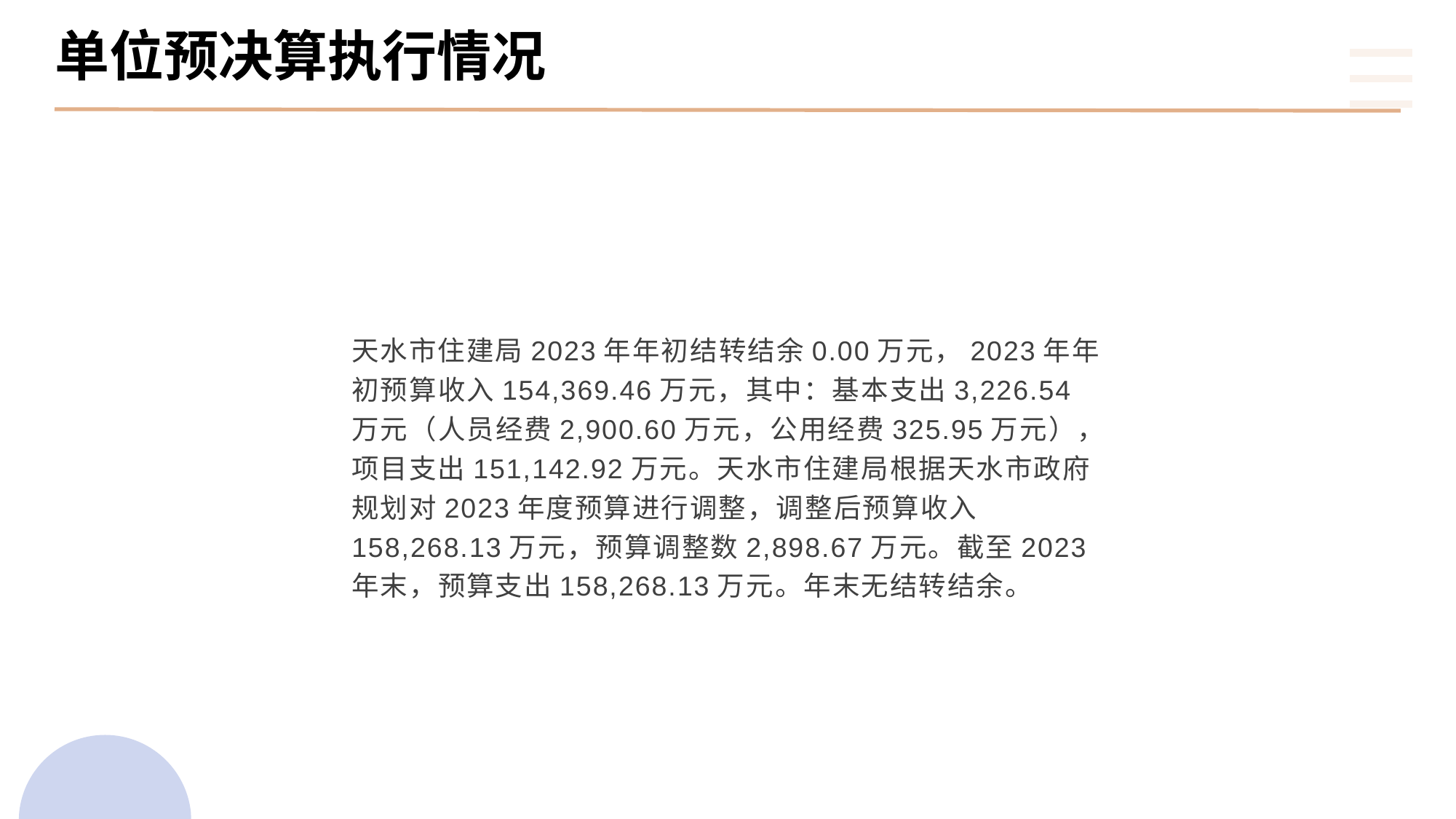

单位预决算执行情况
天水市住建局2023年年初结转结余0.00万元，2023年年初预算收入154,369.46万元，其中：基本支出3,226.54万元（人员经费2,900.60万元，公用经费325.95万元），项目支出151,142.92万元。天水市住建局根据天水市政府规划对2023年度预算进行调整，调整后预算收入158,268.13万元，预算调整数2,898.67万元。截至2023年末，预算支出158,268.13万元。年末无结转结余。